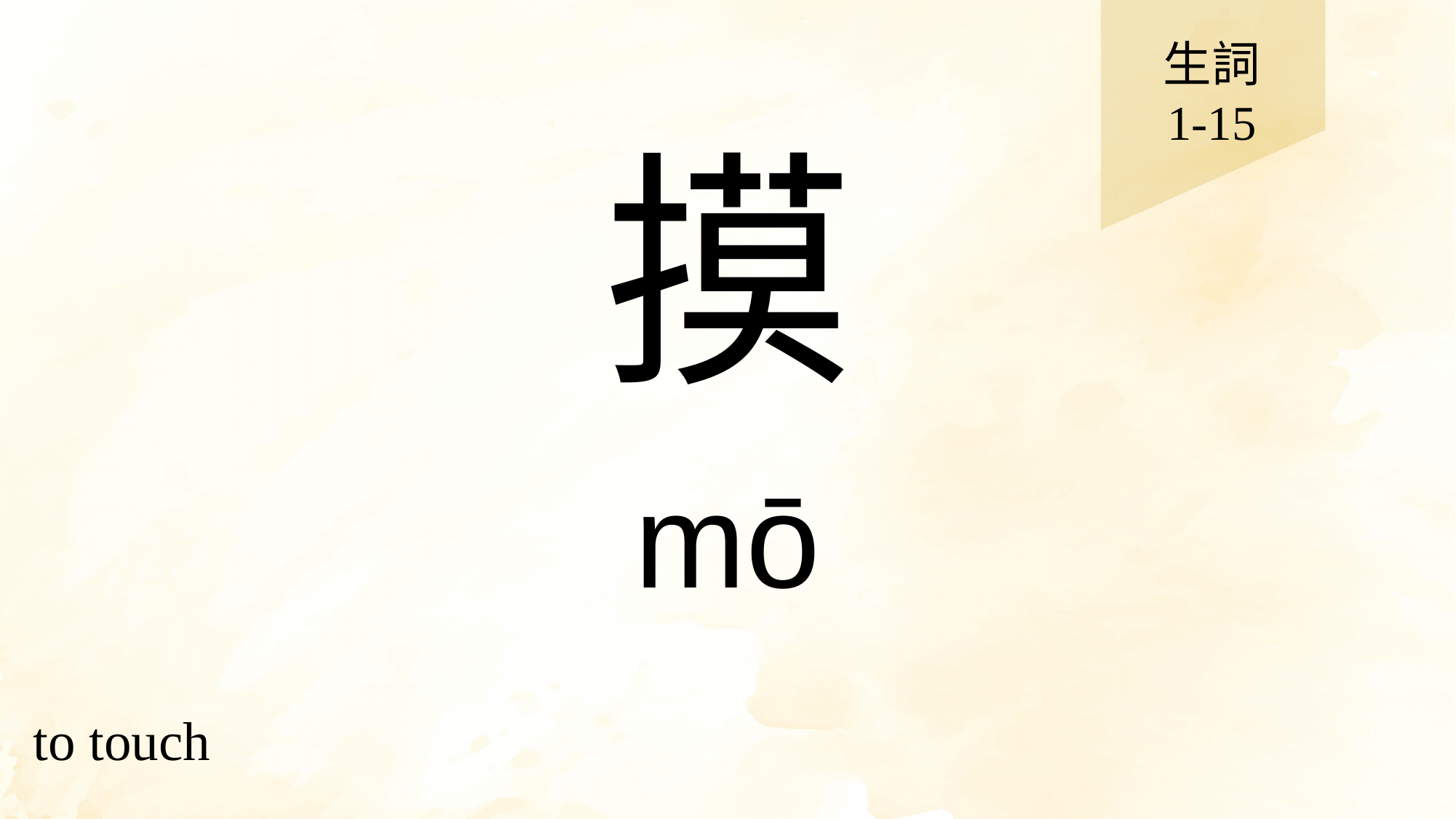

生詞
1-15
# 摸
mō
to touch